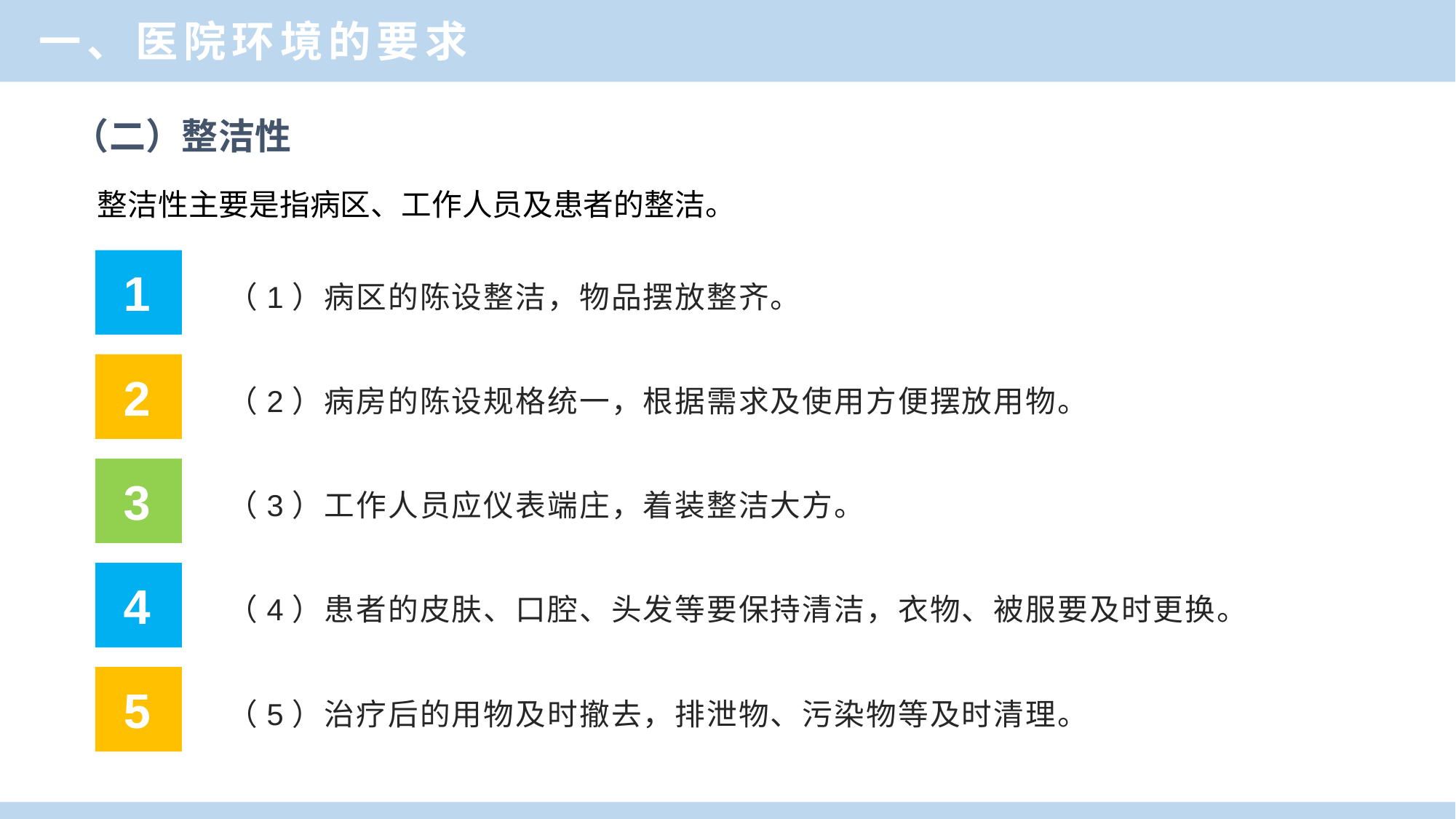

第二节 医院环境
一、医院环境的要求
（二）整洁性
整洁性主要是指病区、工作人员及患者的整洁。

1
（1）病区的陈设整洁，物品摆放整齐。

2
（2）病房的陈设规格统一，根据需求及使用方便摆放用物。

3
（3）工作人员应仪表端庄，着装整洁大方。

4
（4）患者的皮肤、口腔、头发等要保持清洁，衣物、被服要及时更换。

5
（5）治疗后的用物及时撤去，排泄物、污染物等及时清理。